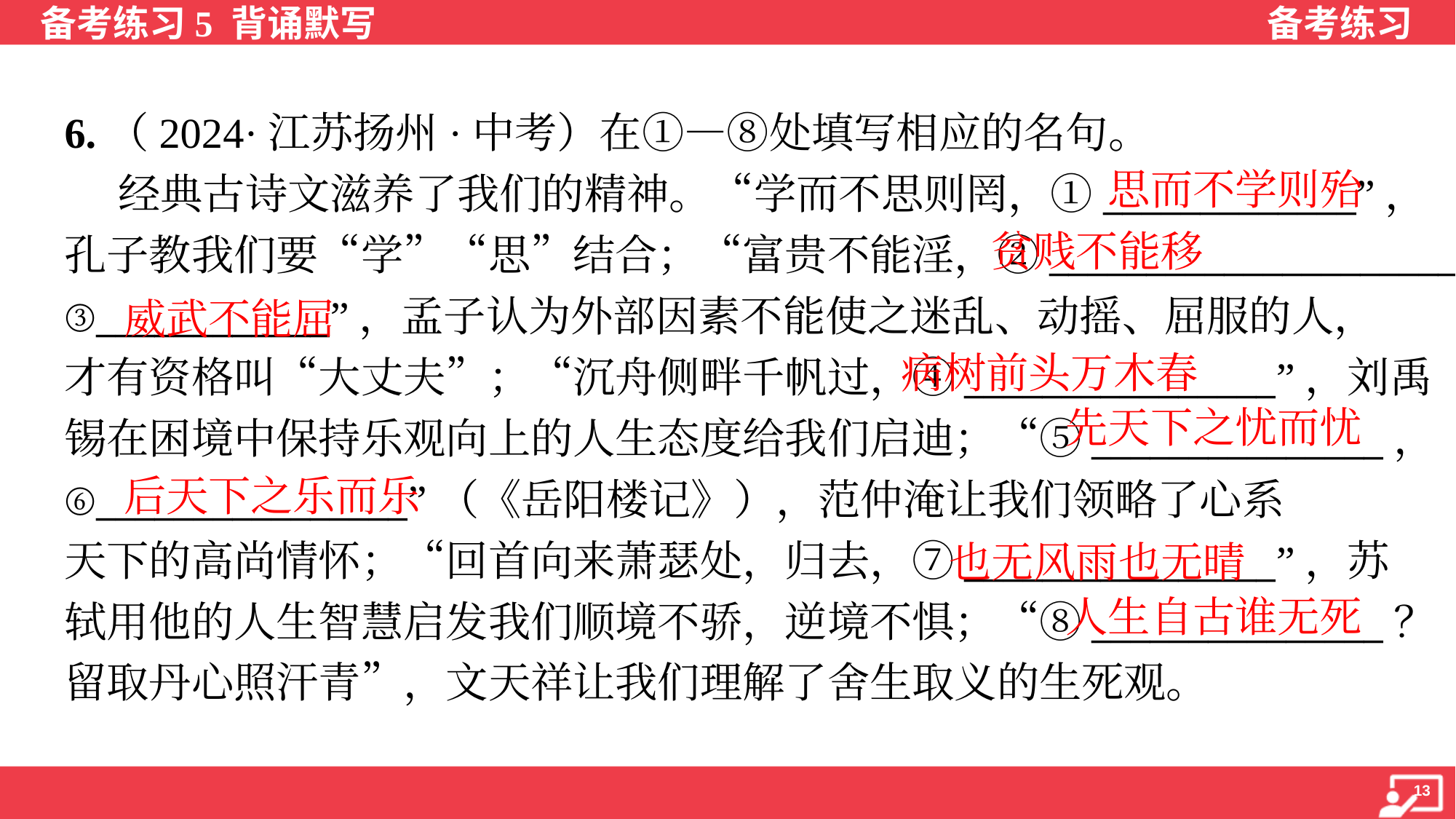

6.（2024·江苏扬州·中考）在①—⑧处填写相应的名句。
    经典古诗文滋养了我们的精神。“学而不思则罔，①_____________”，
孔子教我们要“学”“思”结合；“富贵不能淫，②_____________________，
③____________”，孟子认为外部因素不能使之迷乱、动摇、屈服的人，
才有资格叫“大丈夫”；“沉舟侧畔千帆过，④________________”，刘禹
锡在困境中保持乐观向上的人生态度给我们启迪；“⑤_______________，
⑥________________”（《岳阳楼记》），范仲淹让我们领略了心系
天下的高尚情怀；“回首向来萧瑟处，归去，⑦________________”，苏
轼用他的人生智慧启发我们顺境不骄，逆境不惧；“⑧_______________？
留取丹心照汗青”，文天祥让我们理解了舍生取义的生死观。
思而不学则殆
贫贱不能移
威武不能屈
病树前头万木春
先天下之忧而忧
后天下之乐而乐
也无风雨也无晴
人生自古谁无死